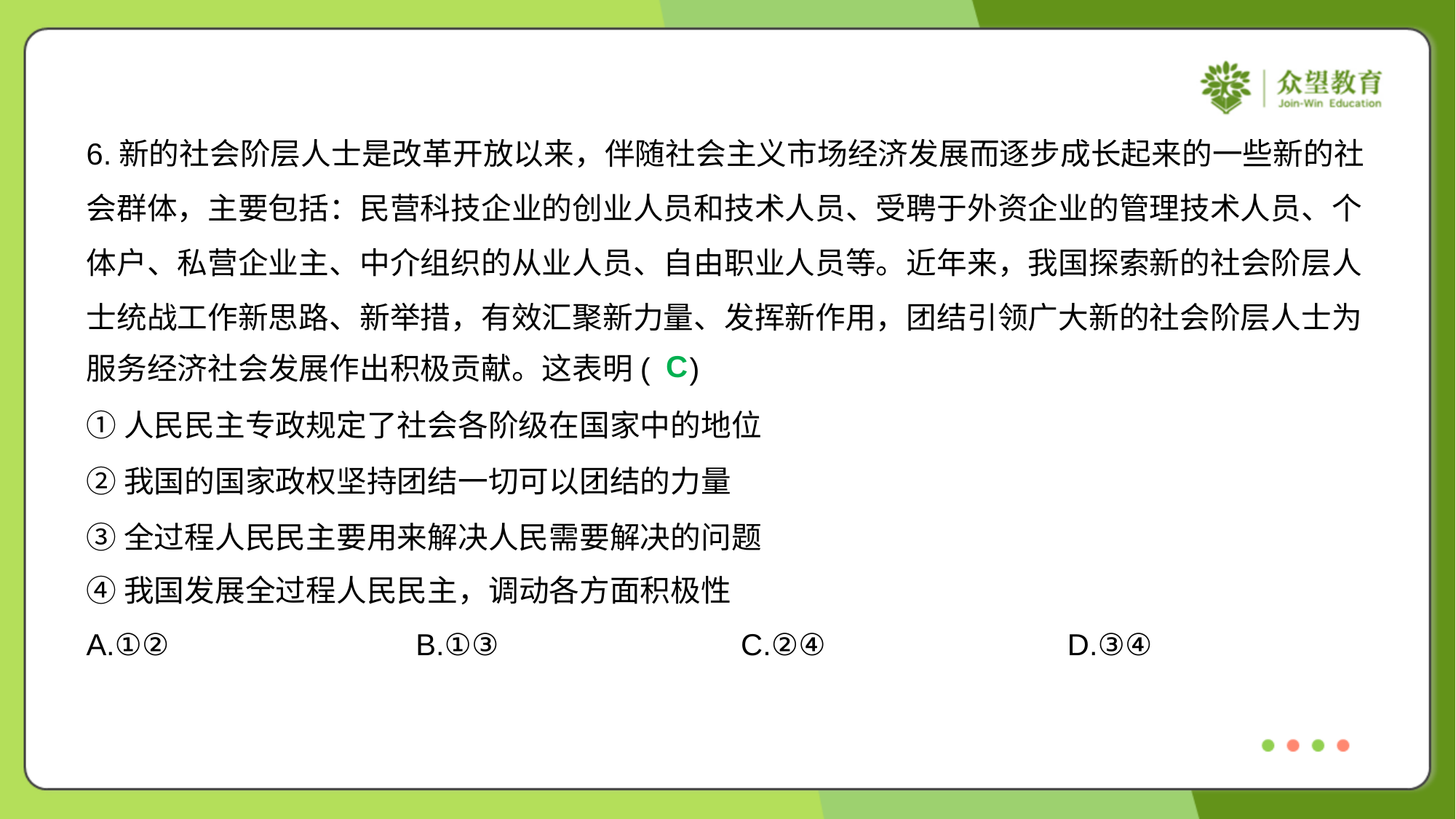

6.新的社会阶层人士是改革开放以来，伴随社会主义市场经济发展而逐步成长起来的一些新的社
会群体，主要包括：民营科技企业的创业人员和技术人员、受聘于外资企业的管理技术人员、个
体户、私营企业主、中介组织的从业人员、自由职业人员等。近年来，我国探索新的社会阶层人
士统战工作新思路、新举措，有效汇聚新力量、发挥新作用，团结引领广大新的社会阶层人士为
服务经济社会发展作出积极贡献。这表明(     )
C
①人民民主专政规定了社会各阶级在国家中的地位
②我国的国家政权坚持团结一切可以团结的力量
③全过程人民民主要用来解决人民需要解决的问题
④我国发展全过程人民民主，调动各方面积极性
A.①②	B.①③	C.②④	D.③④